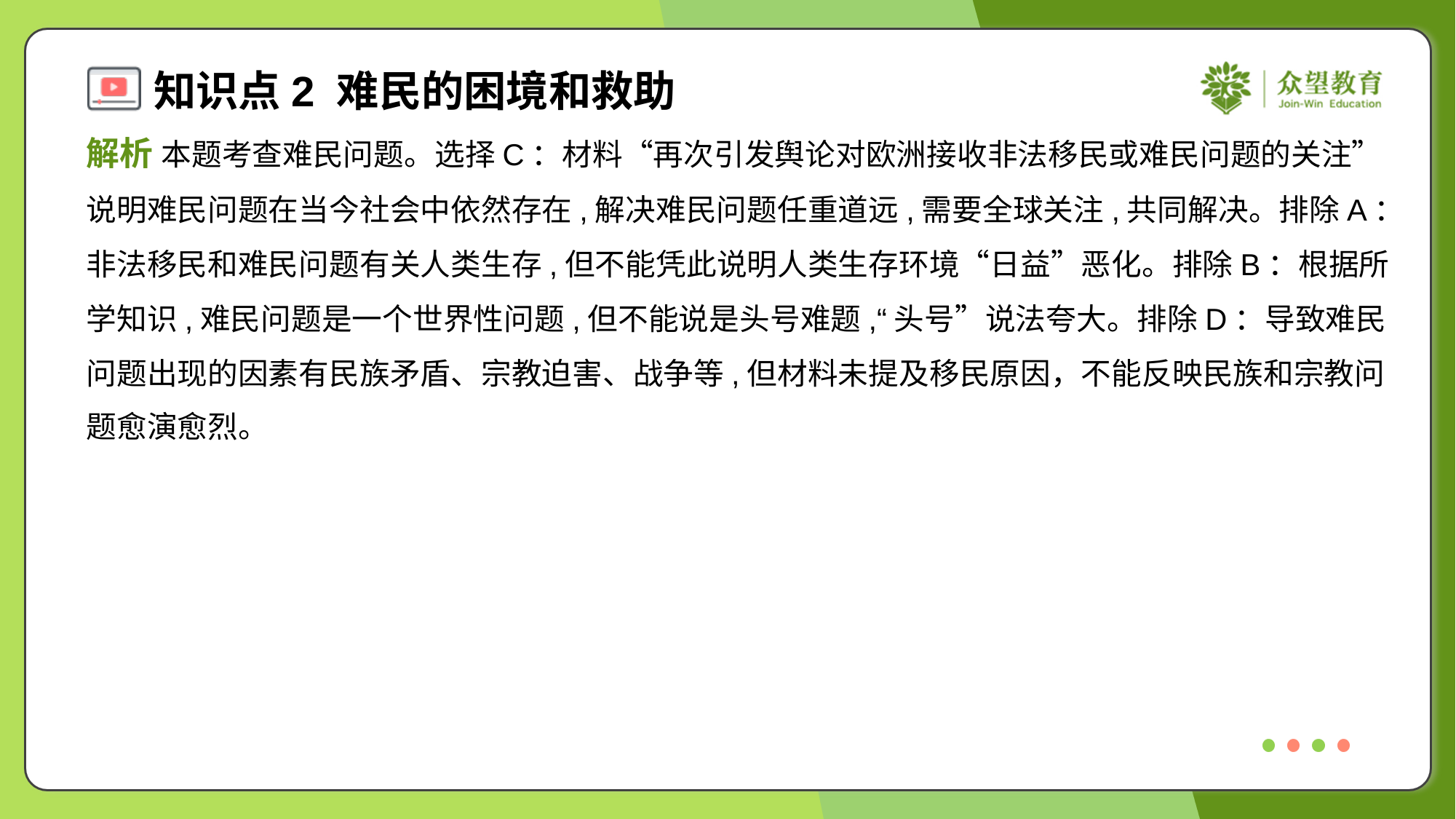

解析 本题考查难民问题。选择C：材料“再次引发舆论对欧洲接收非法移民或难民问题的关注”
说明难民问题在当今社会中依然存在,解决难民问题任重道远,需要全球关注,共同解决。排除A：
非法移民和难民问题有关人类生存,但不能凭此说明人类生存环境“日益”恶化。排除B：根据所
学知识,难民问题是一个世界性问题,但不能说是头号难题,“头号”说法夸大。排除D：导致难民
问题出现的因素有民族矛盾、宗教迫害、战争等,但材料未提及移民原因，不能反映民族和宗教问
题愈演愈烈。